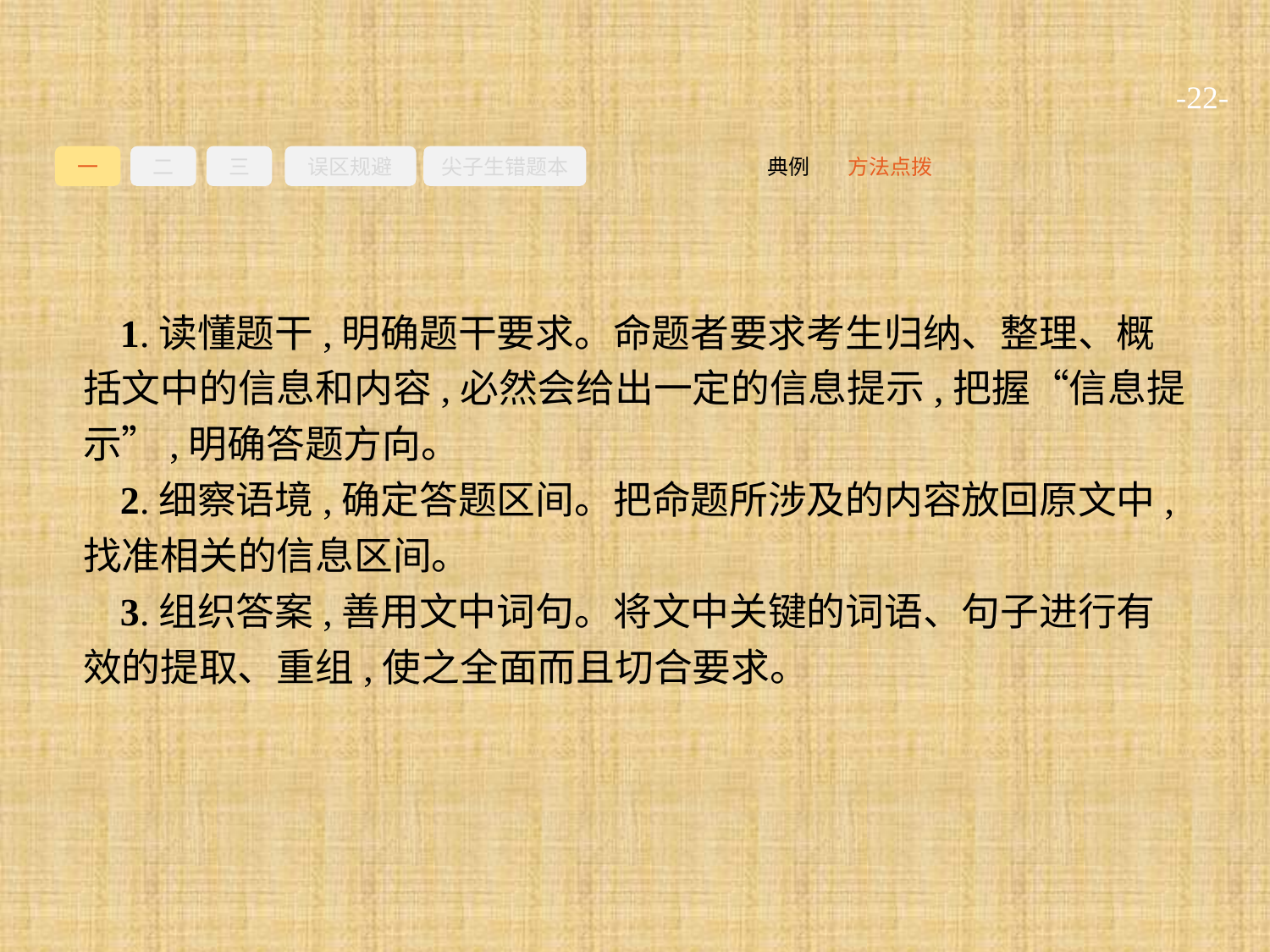

-22-
一
二
三
误区规避
尖子生错题本
方法点拨
典例
1.读懂题干,明确题干要求。命题者要求考生归纳、整理、概括文中的信息和内容,必然会给出一定的信息提示,把握“信息提示”,明确答题方向。
2.细察语境,确定答题区间。把命题所涉及的内容放回原文中,找准相关的信息区间。
3.组织答案,善用文中词句。将文中关键的词语、句子进行有效的提取、重组,使之全面而且切合要求。